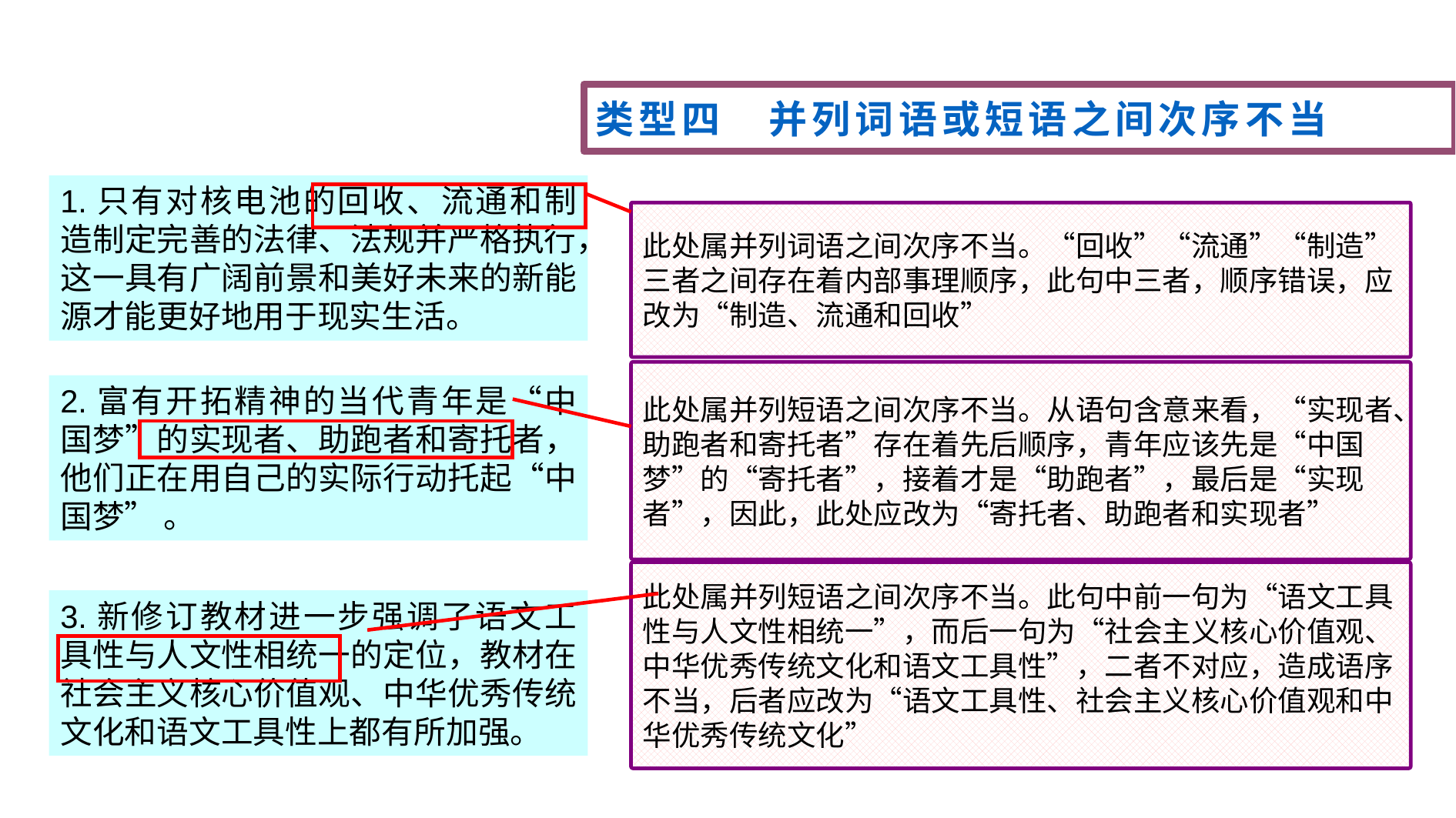

类型四　并列词语或短语之间次序不当
1.只有对核电池的回收、流通和制造制定完善的法律、法规并严格执行，这一具有广阔前景和美好未来的新能源才能更好地用于现实生活。

此处属并列词语之间次序不当。“回收”“流通”“制造”三者之间存在着内部事理顺序，此句中三者，顺序错误，应改为“制造、流通和回收”
此处属并列短语之间次序不当。从语句含意来看，“实现者、助跑者和寄托者”存在着先后顺序，青年应该先是“中国梦”的“寄托者”，接着才是“助跑者”，最后是“实现者”，因此，此处应改为“寄托者、助跑者和实现者”
2.富有开拓精神的当代青年是“中国梦”的实现者、助跑者和寄托者，他们正在用自己的实际行动托起“中国梦” 。

此处属并列短语之间次序不当。此句中前一句为“语文工具性与人文性相统一”，而后一句为“社会主义核心价值观、中华优秀传统文化和语文工具性”，二者不对应，造成语序不当，后者应改为“语文工具性、社会主义核心价值观和中华优秀传统文化”
3.新修订教材进一步强调了语文工具性与人文性相统一的定位，教材在社会主义核心价值观、中华优秀传统文化和语文工具性上都有所加强。